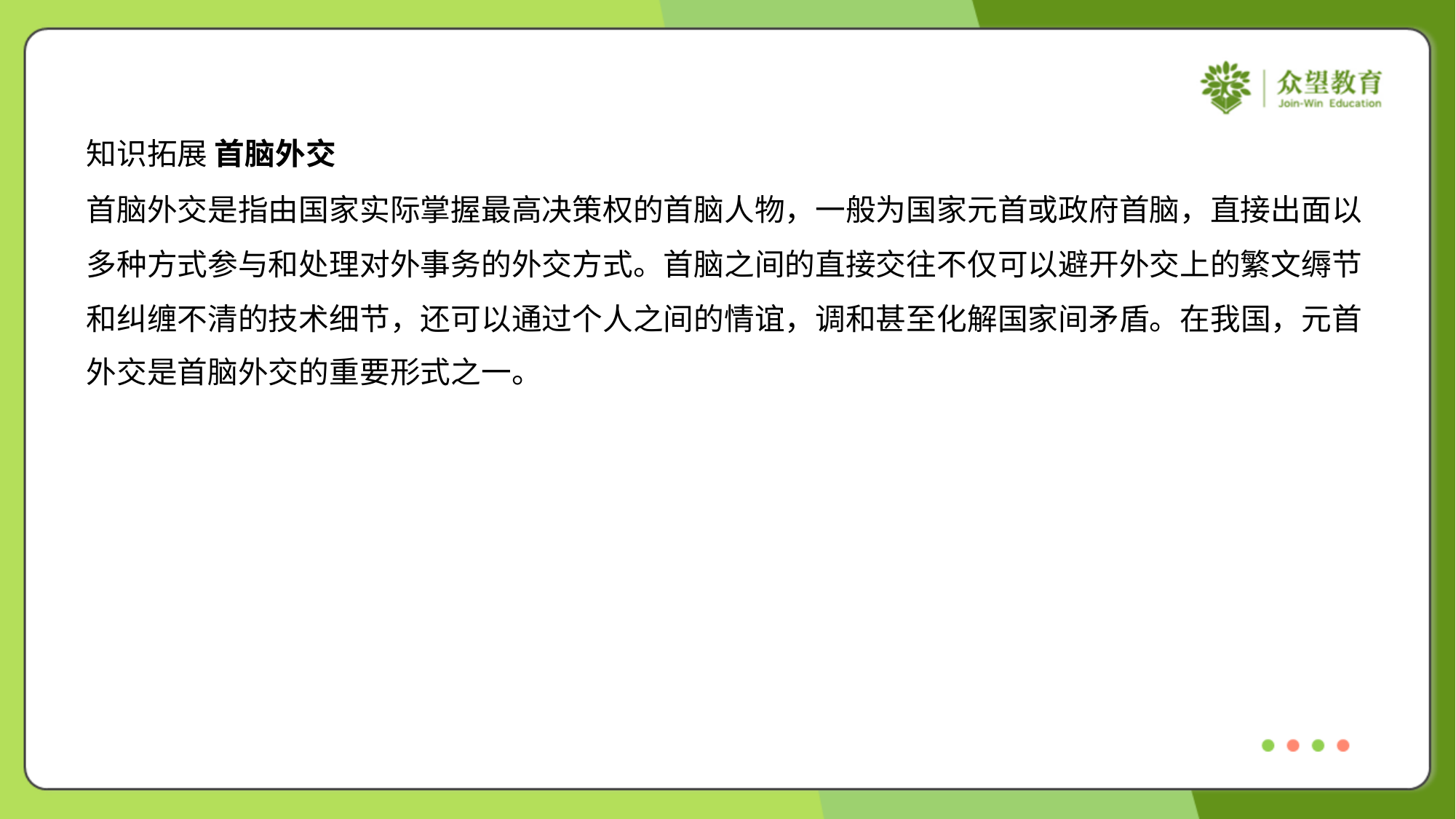

知识拓展 首脑外交
首脑外交是指由国家实际掌握最高决策权的首脑人物，一般为国家元首或政府首脑，直接出面以
多种方式参与和处理对外事务的外交方式。首脑之间的直接交往不仅可以避开外交上的繁文缛节
和纠缠不清的技术细节，还可以通过个人之间的情谊，调和甚至化解国家间矛盾。在我国，元首
外交是首脑外交的重要形式之一。